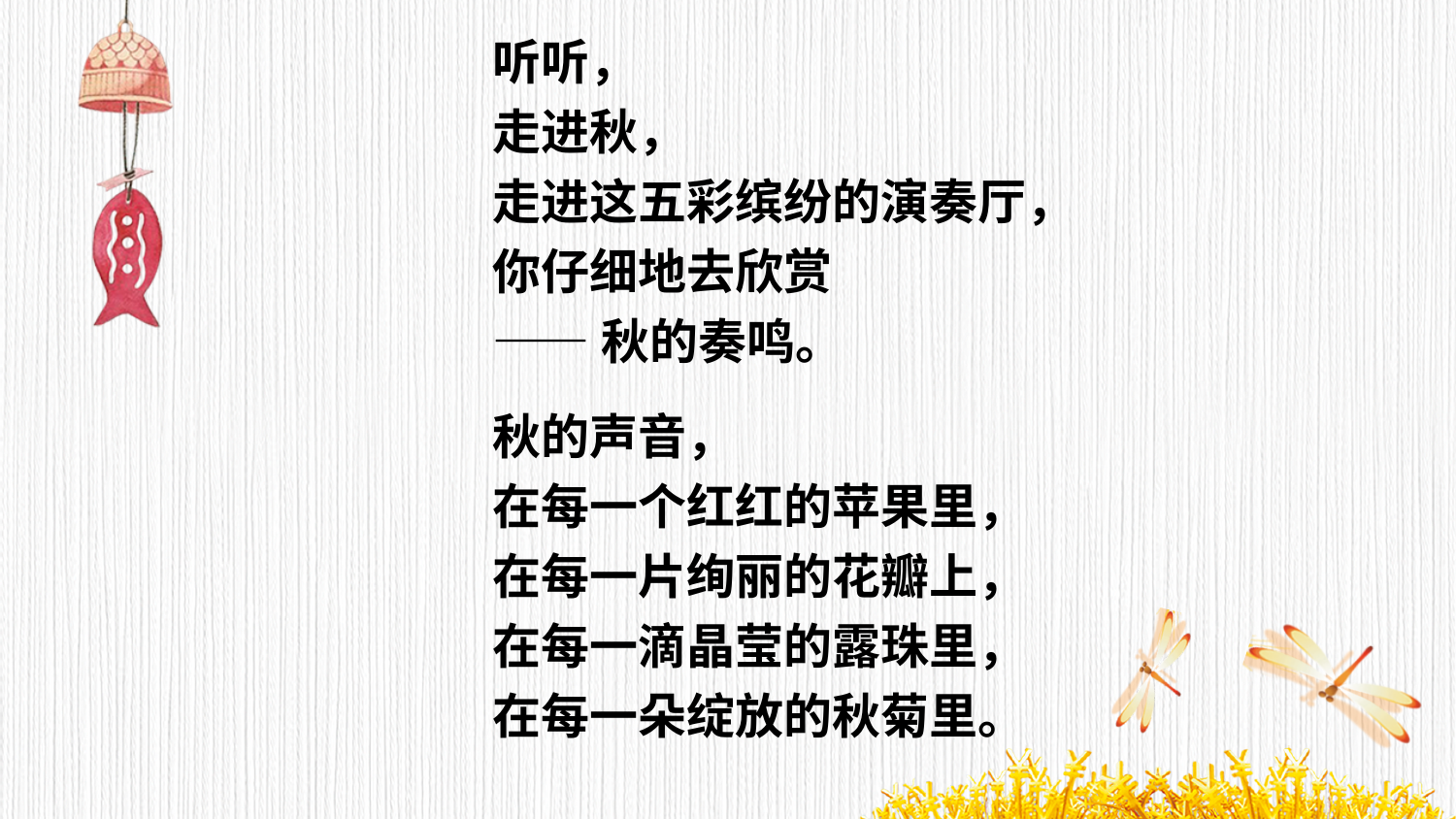

听听，
走进秋，
走进这五彩缤纷的演奏厅，
你仔细地去欣赏
——秋的奏鸣。
秋的声音，
在每一个红红的苹果里，
在每一片绚丽的花瓣上，
在每一滴晶莹的露珠里，
在每一朵绽放的秋菊里。